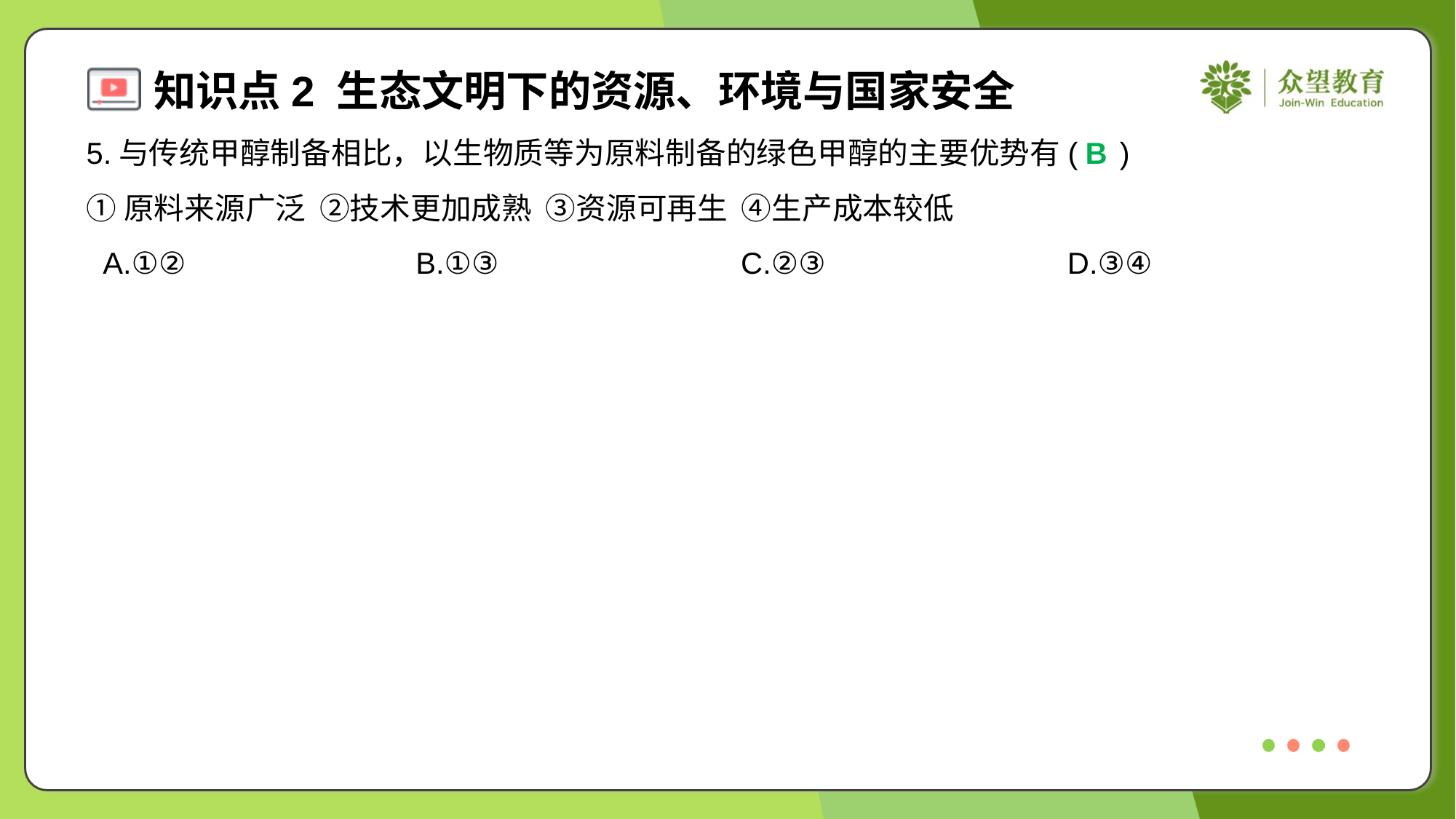

5.与传统甲醇制备相比，以生物质等为原料制备的绿色甲醇的主要优势有(     )
B
①原料来源广泛  ②技术更加成熟  ③资源可再生  ④生产成本较低
  A.①②	B.①③	C.②③	D.③④